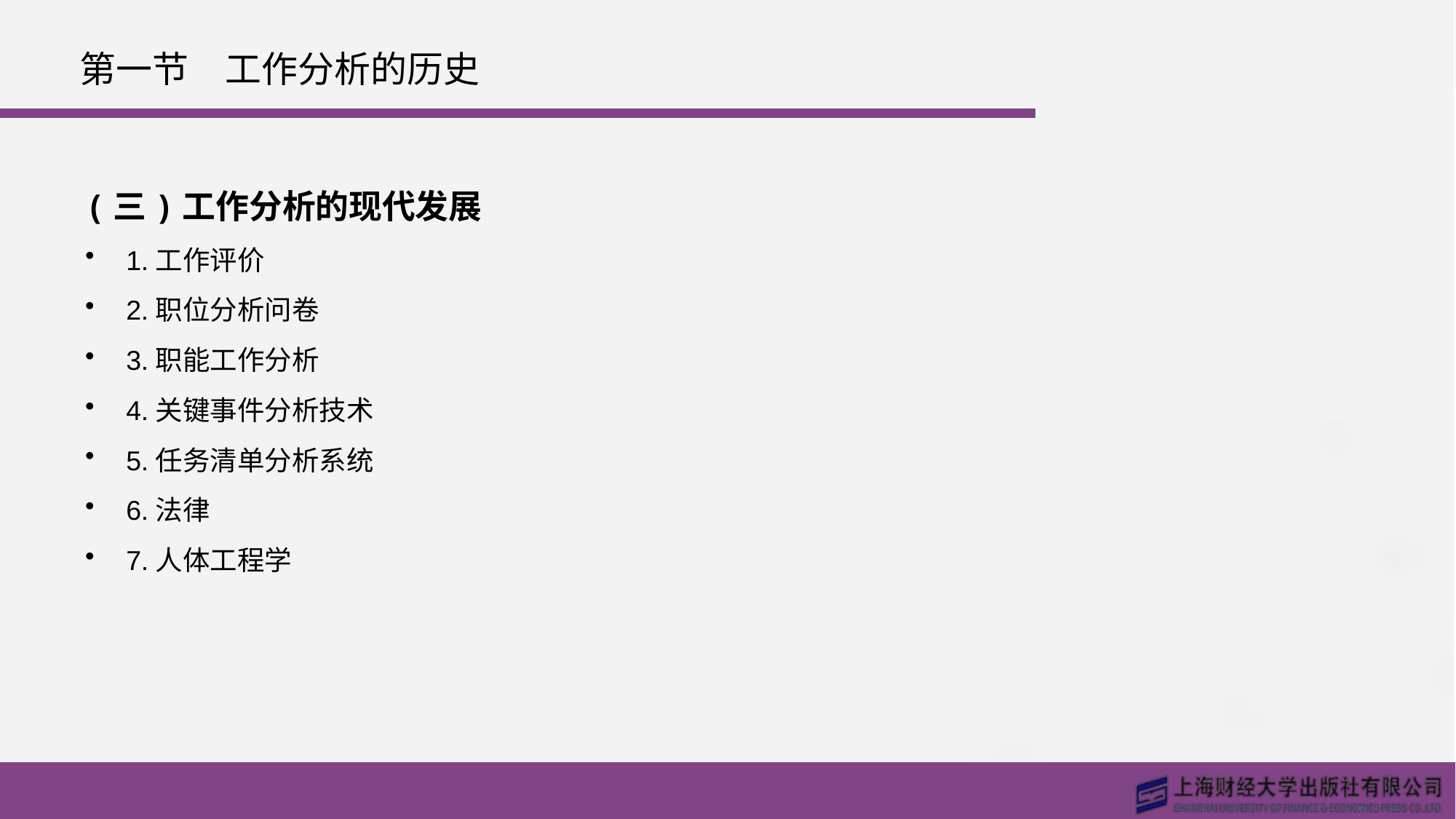

# 第一节　工作分析的历史
(三)工作分析的现代发展
1.工作评价
2.职位分析问卷
3.职能工作分析
4.关键事件分析技术
5.任务清单分析系统
6.法律
7.人体工程学